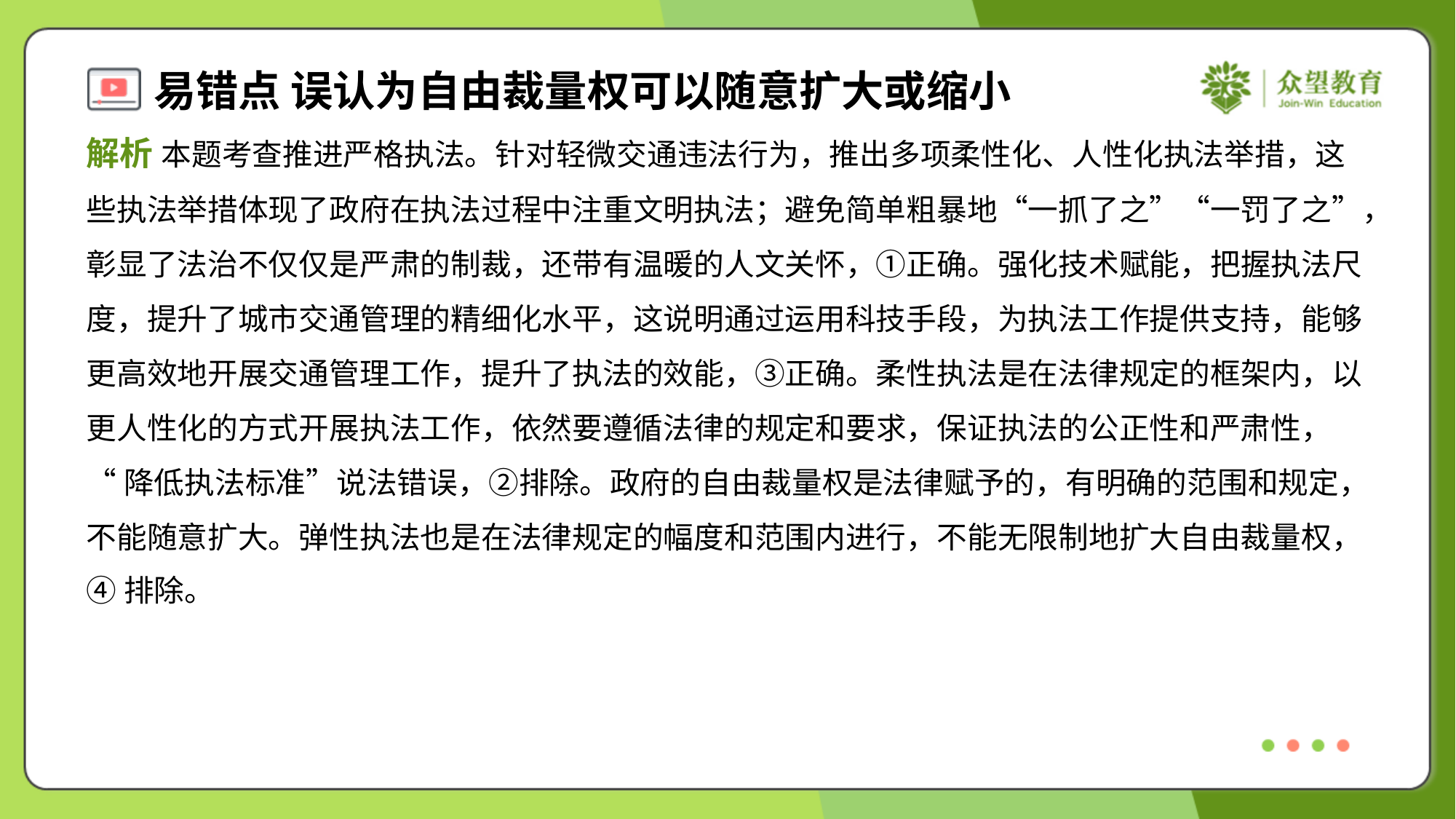

解析 本题考查推进严格执法。针对轻微交通违法行为，推出多项柔性化、人性化执法举措，这
些执法举措体现了政府在执法过程中注重文明执法；避免简单粗暴地“一抓了之”“一罚了之”，
彰显了法治不仅仅是严肃的制裁，还带有温暖的人文关怀，①正确。强化技术赋能，把握执法尺
度，提升了城市交通管理的精细化水平，这说明通过运用科技手段，为执法工作提供支持，能够
更高效地开展交通管理工作，提升了执法的效能，③正确。柔性执法是在法律规定的框架内，以
更人性化的方式开展执法工作，依然要遵循法律的规定和要求，保证执法的公正性和严肃性，
“降低执法标准”说法错误，②排除。政府的自由裁量权是法律赋予的，有明确的范围和规定，
不能随意扩大。弹性执法也是在法律规定的幅度和范围内进行，不能无限制地扩大自由裁量权，
④排除。